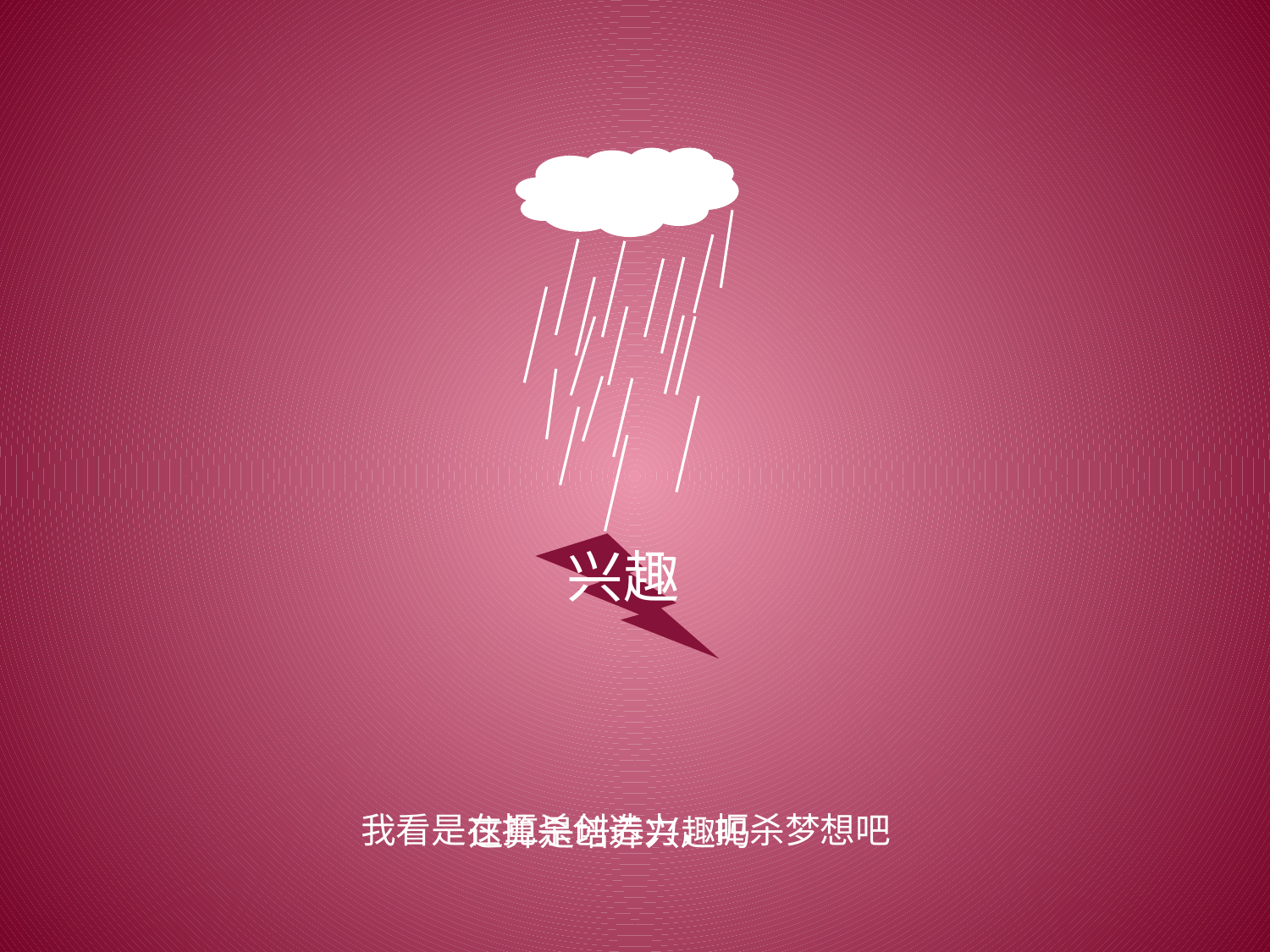

梦想
梦想
创造力
创造力
梦想
梦想
创造力
梦想
创造力
创造力
梦想
创造力
梦想
梦想
创造力
创造力
梦想
梦想
梦想
梦想
创造力
梦想
梦想
梦想
创造力
创造力
创造力
创造力
创造力
梦想
创造力
梦想
创造力
创造力
梦想
梦想
梦想
梦想
梦想

兴趣
我看是在扼杀创造力，扼杀梦想吧
这算是培养兴趣吗